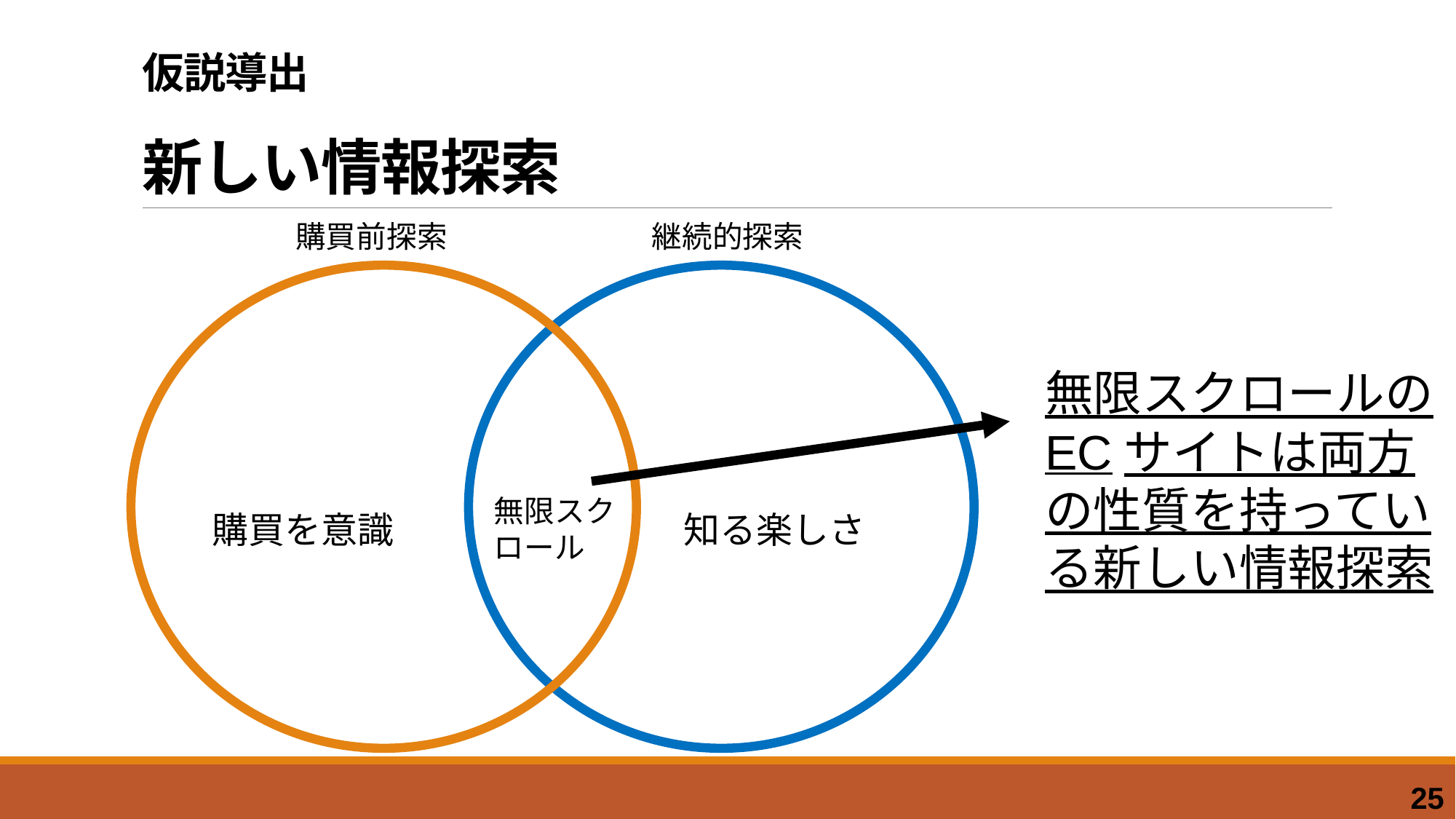

# 仮説導出 新しい情報探索
購買前探索
継続的探索

無限スクロールのECサイトは両方の性質を持っている新しい情報探索
無限スクロール
購買を意識
知る楽しさ
25